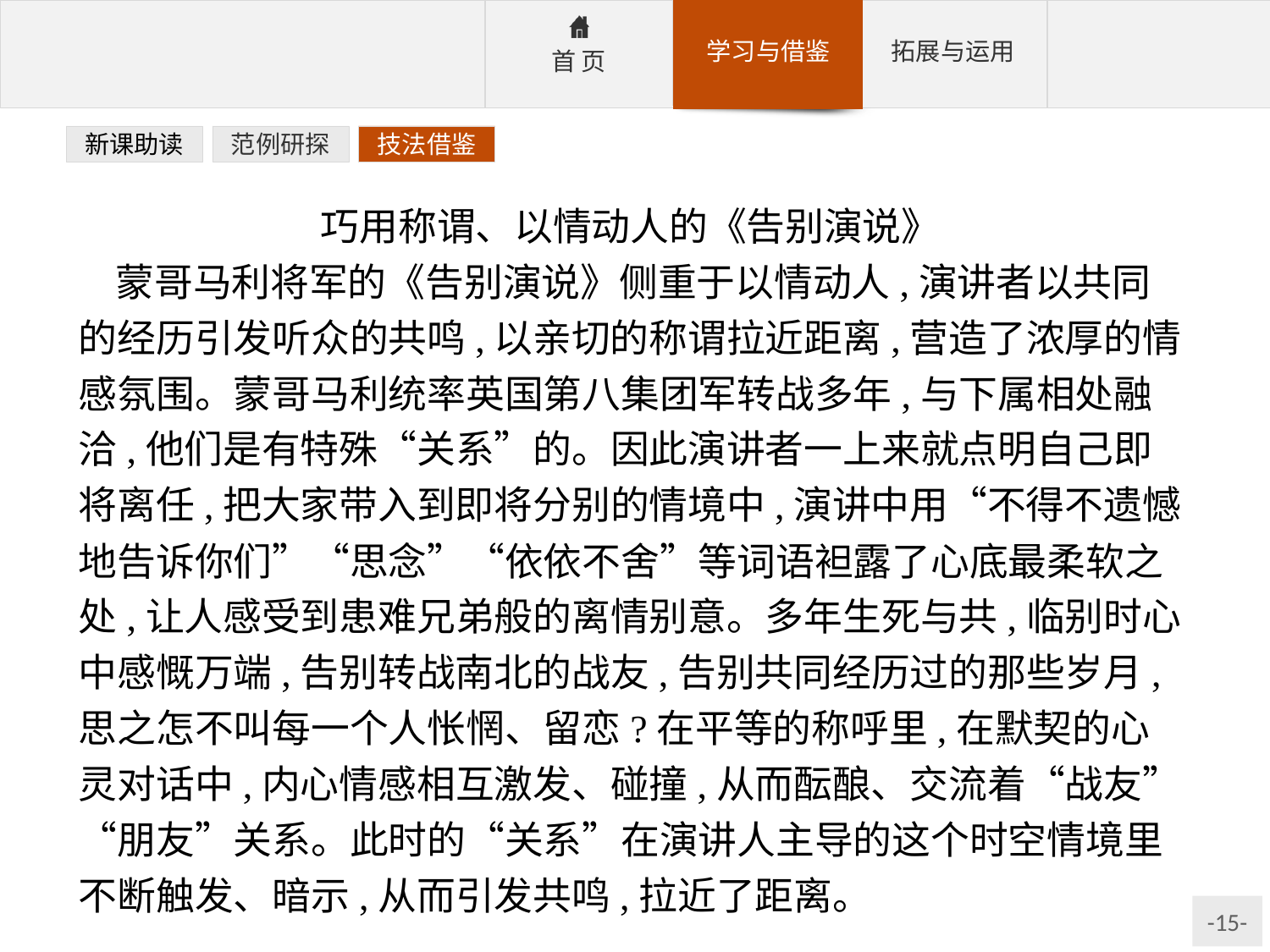

新课助读
范例研探
技法借鉴
巧用称谓、以情动人的《告别演说》
蒙哥马利将军的《告别演说》侧重于以情动人,演讲者以共同的经历引发听众的共鸣,以亲切的称谓拉近距离,营造了浓厚的情感氛围。蒙哥马利统率英国第八集团军转战多年,与下属相处融洽,他们是有特殊“关系”的。因此演讲者一上来就点明自己即将离任,把大家带入到即将分别的情境中,演讲中用“不得不遗憾地告诉你们”“思念”“依依不舍”等词语袒露了心底最柔软之处,让人感受到患难兄弟般的离情别意。多年生死与共,临别时心中感慨万端,告别转战南北的战友,告别共同经历过的那些岁月,思之怎不叫每一个人怅惘、留恋?在平等的称呼里,在默契的心灵对话中,内心情感相互激发、碰撞,从而酝酿、交流着“战友”“朋友”关系。此时的“关系”在演讲人主导的这个时空情境里不断触发、暗示,从而引发共鸣,拉近了距离。